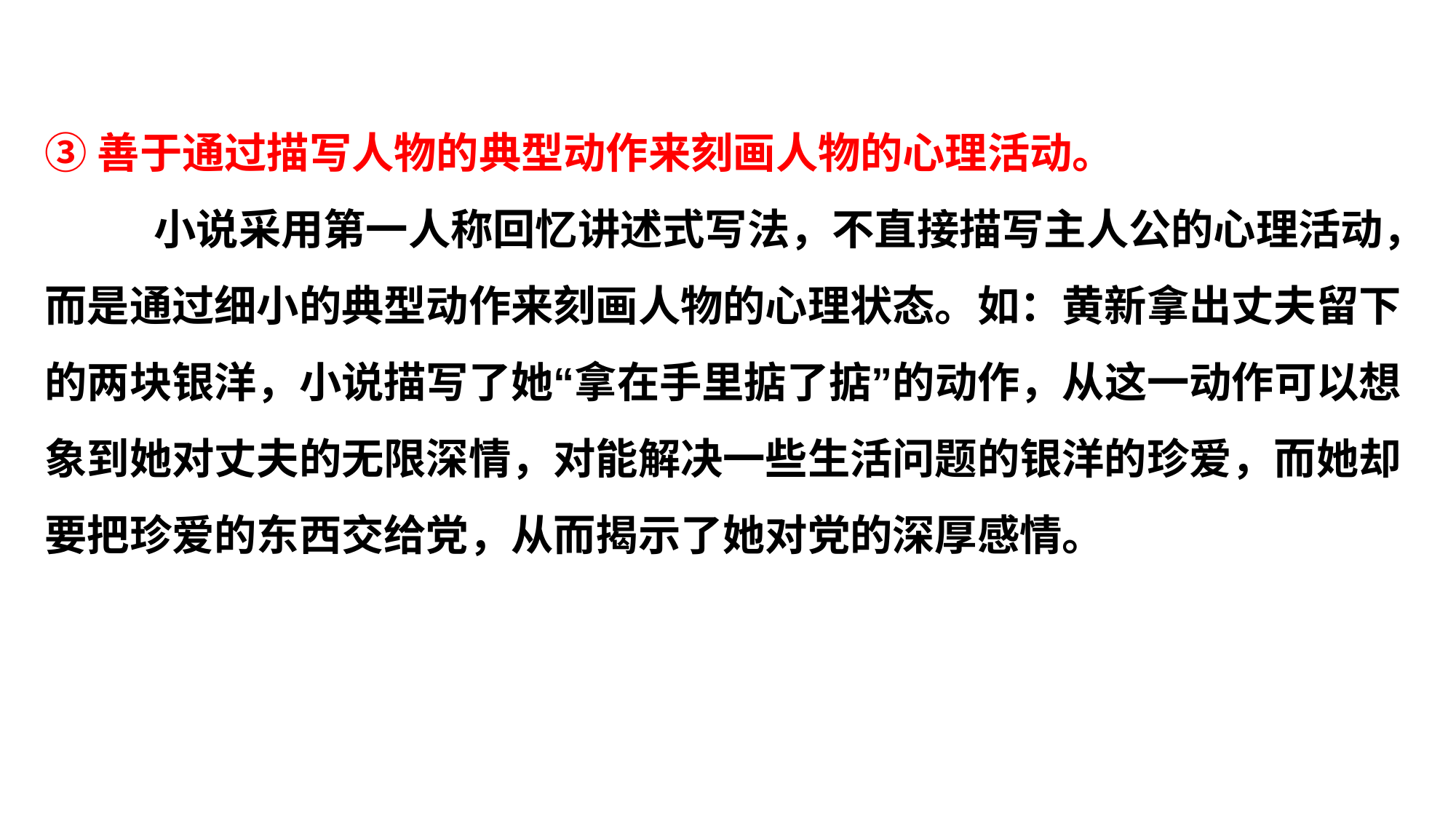

③善于通过描写人物的典型动作来刻画人物的心理活动。
	小说采用第一人称回忆讲述式写法，不直接描写主人公的心理活动，而是通过细小的典型动作来刻画人物的心理状态。如：黄新拿出丈夫留下的两块银洋，小说描写了她“拿在手里掂了掂”的动作，从这一动作可以想象到她对丈夫的无限深情，对能解决一些生活问题的银洋的珍爱，而她却要把珍爱的东西交给党，从而揭示了她对党的深厚感情。